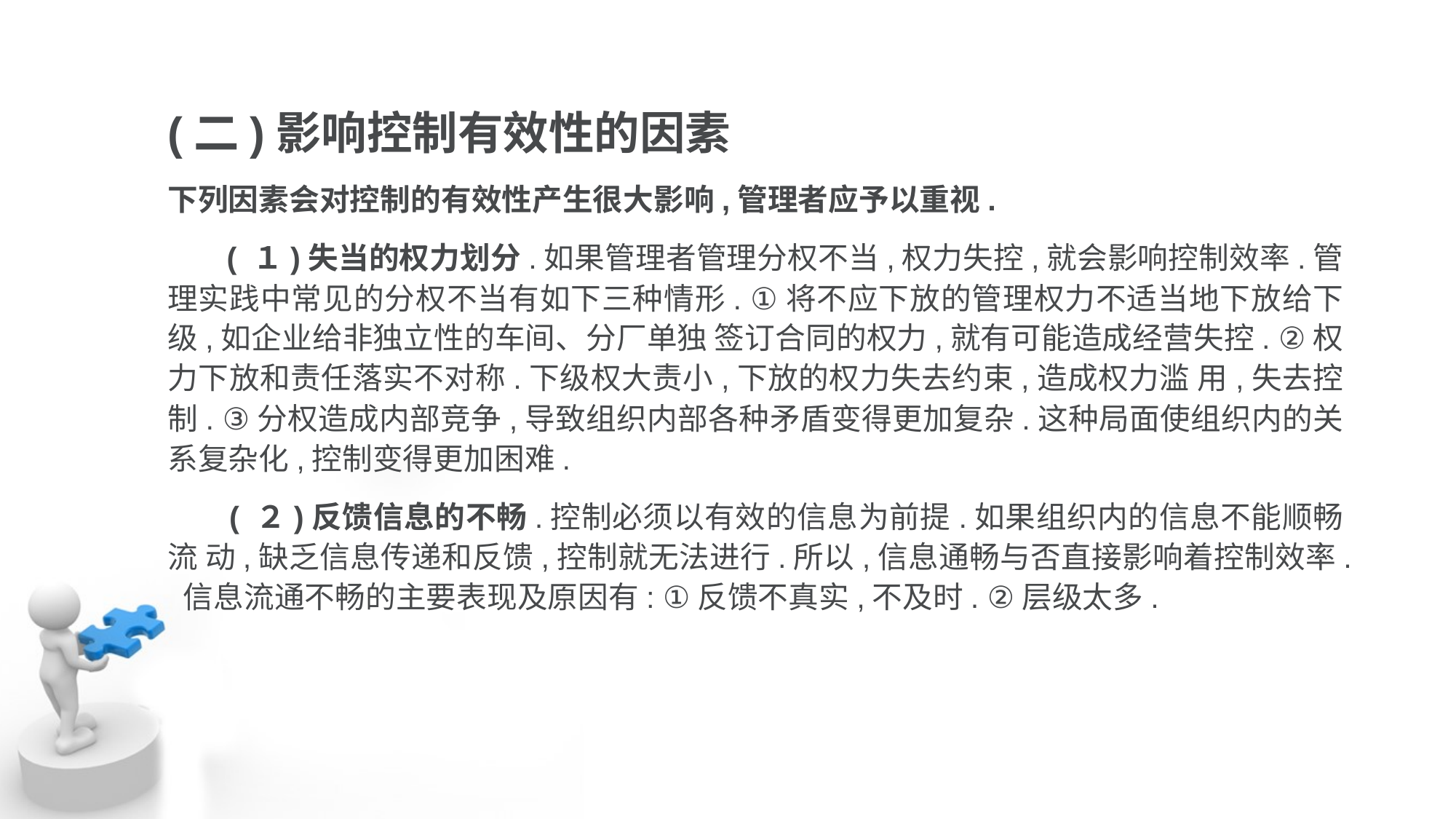

(二)影响控制有效性的因素
下列因素会对控制的有效性产生很大影响,管理者应予以重视.
       ( １)失当的权力划分.如果管理者管理分权不当,权力失控,就会影响控制效率.管 理实践中常见的分权不当有如下三种情形. ①将不应下放的管理权力不适当地下放给下级,如企业给非独立性的车间、分厂单独 签订合同的权力,就有可能造成经营失控. ②权力下放和责任落实不对称.下级权大责小,下放的权力失去约束,造成权力滥 用,失去控制. ③分权造成内部竞争,导致组织内部各种矛盾变得更加复杂.这种局面使组织内的关 系复杂化,控制变得更加困难.
       ( ２)反馈信息的不畅.控制必须以有效的信息为前提.如果组织内的信息不能顺畅流 动,缺乏信息传递和反馈,控制就无法进行.所以,信息通畅与否直接影响着控制效率. 信息流通不畅的主要表现及原因有: ①反馈不真实,不及时. ②层级太多.